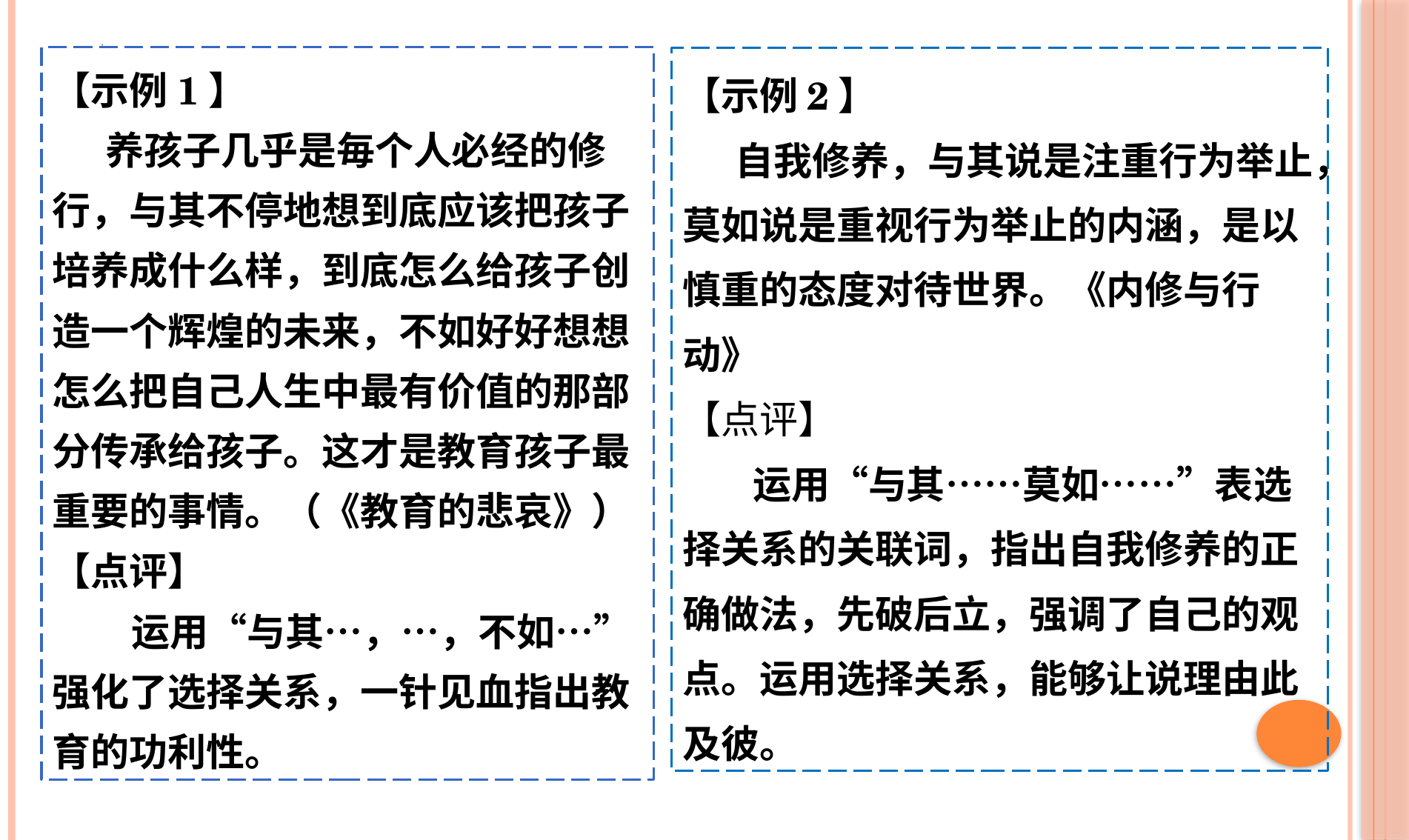

【示例1】
     养孩子几乎是毎个人必经的修行，与其不停地想到底应该把孩子培养成什么样，到底怎么给孩子创造一个辉煌的未来，不如好好想想怎么把自己人生中最有价值的那部分传承给孩子。这才是教育孩子最重要的事情。（《教育的悲哀》）
【点评】
        运用“与其…，…，不如…”强化了选择关系，一针见血指出教育的功利性。
【示例2】
     自我修养，与其说是注重行为举止，莫如说是重视行为举止的内涵，是以慎重的态度对待世界。《内修与行动》
【点评】
       运用“与其……莫如……”表选择关系的关联词，指出自我修养的正确做法，先破后立，强调了自己的观点。运用选择关系，能够让说理由此及彼。